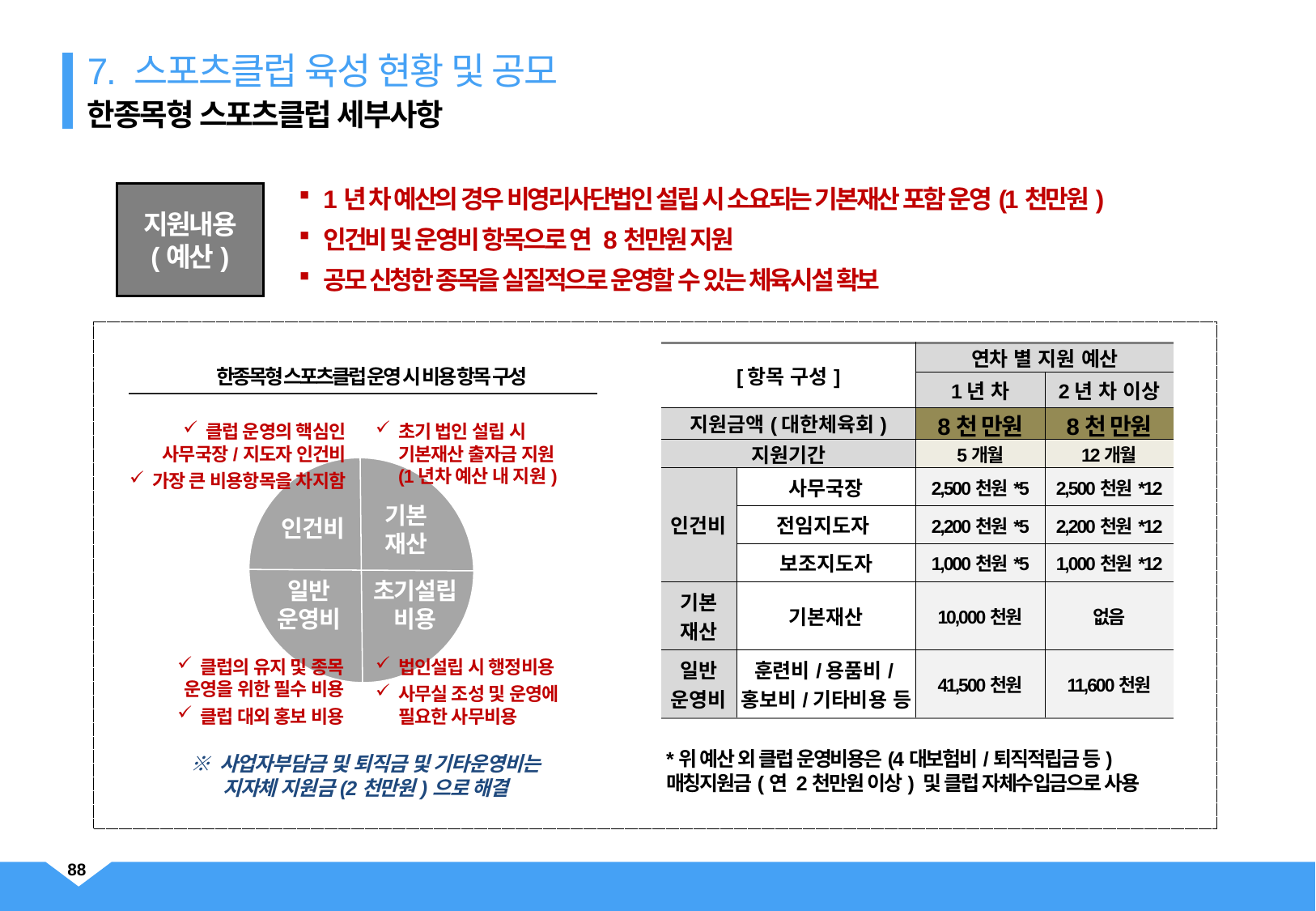

한종목형 스포츠클럽 세부사항
7. 스포츠클럽 육성 현황 및 공모
1년 차 예산의 경우 비영리사단법인 설립 시 소요되는 기본재산 포함 운영(1천만원)
인건비 및 운영비 항목으로 연 8천만원 지원
공모 신청한 종목을 실질적으로 운영할 수 있는 체육시설 확보
지원내용
(예산)

| [항목 구성] |  | 연차 별 지원 예산 |  |
| --- | --- | --- | --- |
|  |  | 1년 차 | 2년 차 이상 |
| 지원금액(대한체육회) |  | 8천 만원 | 8천 만원 |
| 지원기간 |  | 5개월 | 12개월 |
| 인건비 | 사무국장 | 2,500천원\*5 | 2,500천원\*12 |
|  | 전임지도자 | 2,200천원\*5 | 2,200천원\*12 |
|  | 보조지도자 | 1,000천원\*5 | 1,000천원\*12 |
| 기본 재산 | 기본재산 | 10,000천원 | 없음 |
| 일반 운영비 | 훈련비/용품비/홍보비/기타비용 등 | 41,500천원 | 11,600천원 |
한종목형 스포츠클럽 운영 시 비용 항목 구성
클럽 운영의 핵심인
사무국장/지도자 인건비
가장 큰 비용항목을 차지함
초기 법인 설립 시
기본재산 출자금 지원
(1년차 예산 내 지원)

기본
재산
인건비
초기설립
비용
일반
운영비
클럽의 유지 및 종목
운영을 위한 필수 비용
클럽 대외 홍보 비용
법인설립 시 행정비용
사무실 조성 및 운영에
필요한 사무비용
*위 예산 외 클럽 운영비용은(4대보험비/퇴직적립금 등) 매칭지원금(연 2천만원 이상) 및 클럽 자체수입금으로 사용
※ 사업자부담금 및 퇴직금 및 기타운영비는
지자체 지원금(2천만원)으로 해결